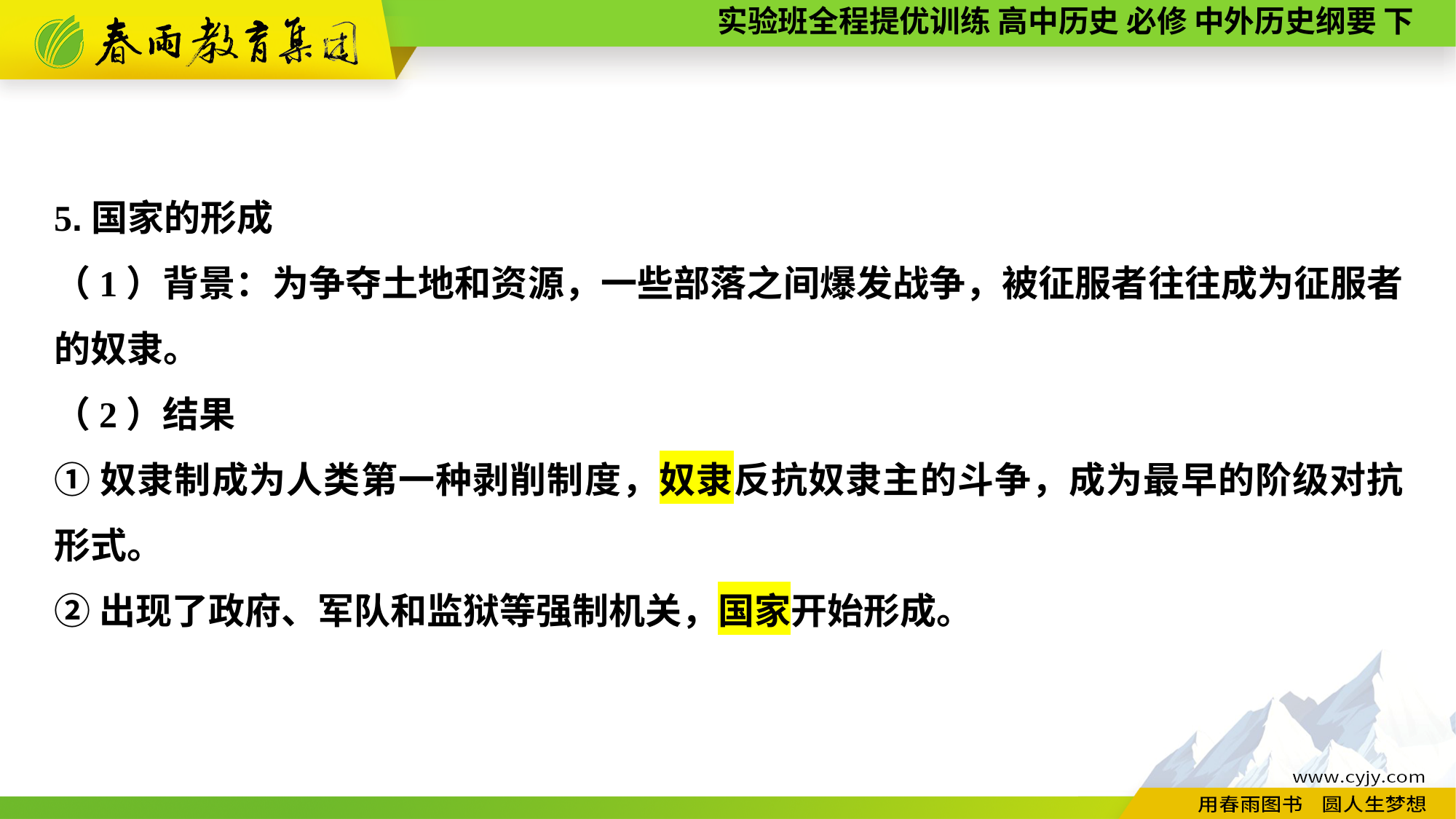

5.国家的形成
（1）背景：为争夺土地和资源，一些部落之间爆发战争，被征服者往往成为征服者的奴隶。
（2）结果
①奴隶制成为人类第一种剥削制度，奴隶反抗奴隶主的斗争，成为最早的阶级对抗形式。
②出现了政府、军队和监狱等强制机关，国家开始形成。